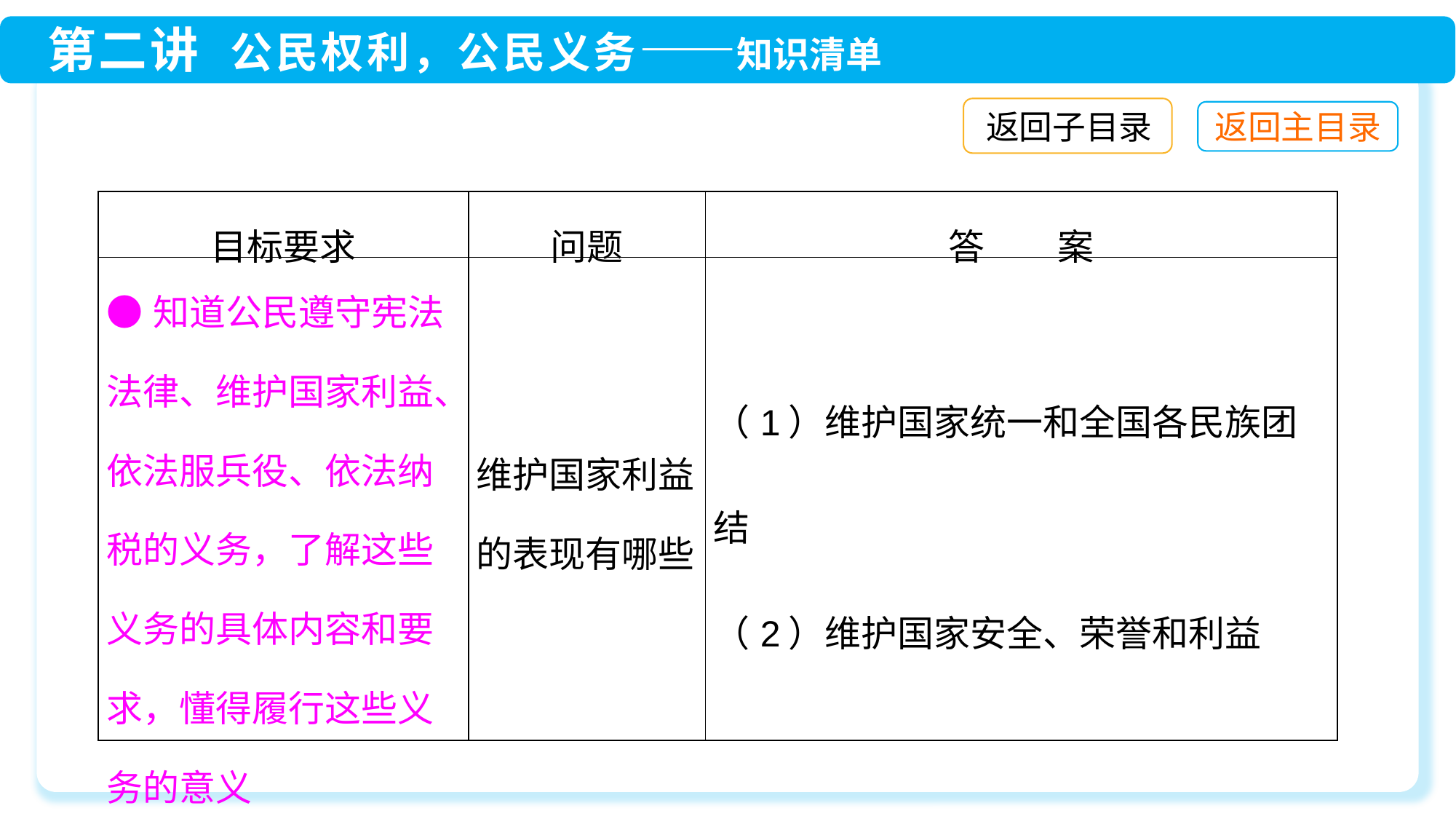

返回子目录
| 目标要求 | 问题 | 答　　案 |
| --- | --- | --- |
| ●知道公民遵守宪法法律、维护国家利益、依法服兵役、依法纳税的义务，了解这些义务的具体内容和要求，懂得履行这些义务的意义 | 维护国家利益的表现有哪些 | （1）维护国家统一和全国各民族团结 （2）维护国家安全、荣誉和利益 |